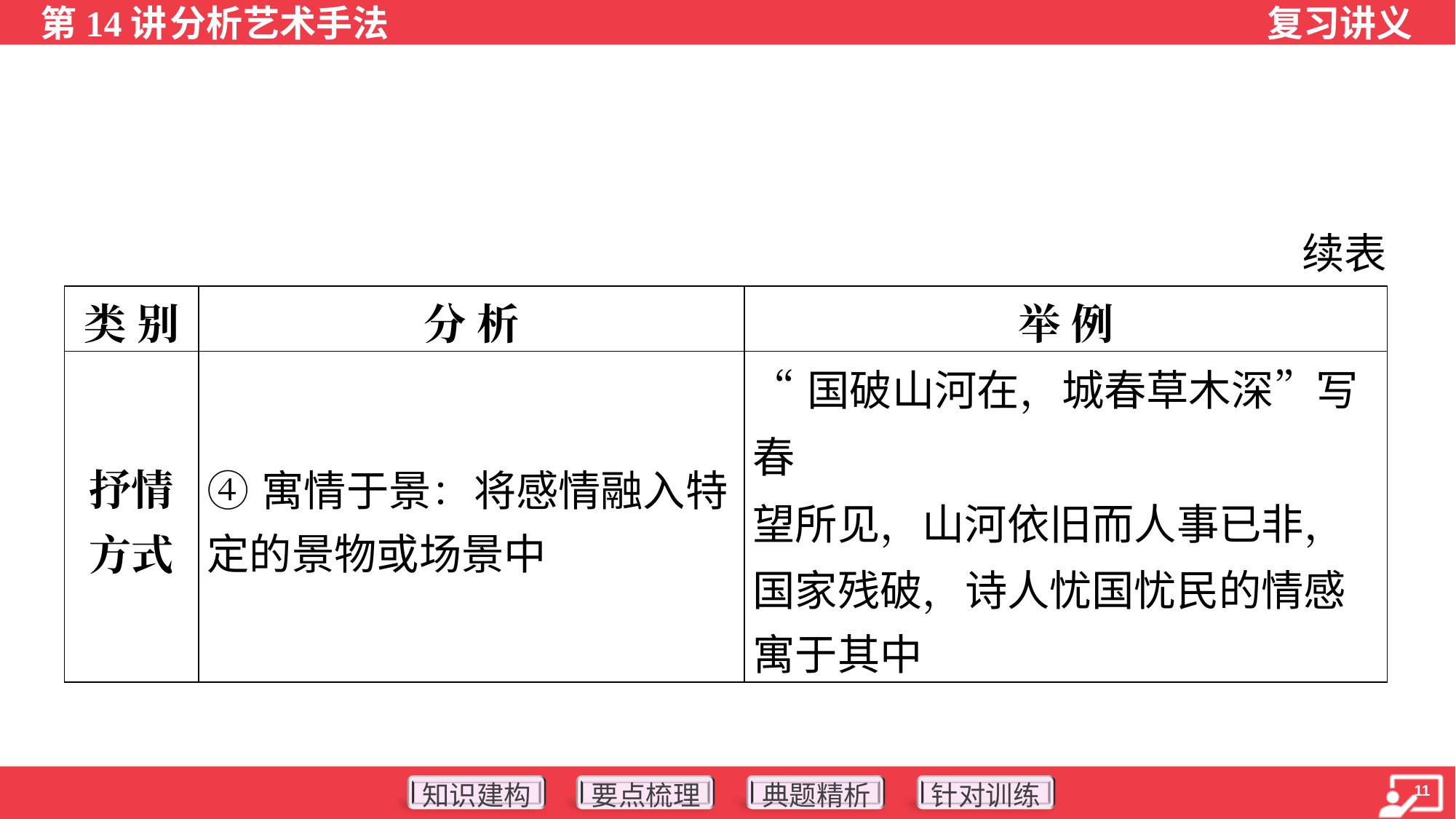

续表
| 类 别 | 分 析 | 举 例 |
| --- | --- | --- |
| 抒情 方式 | ④寓情于景：将感情融入特 定的景物或场景中 | “国破山河在，城春草木深”写春 望所见，山河依旧而人事已非， 国家残破，诗人忧国忧民的情感 寓于其中 |